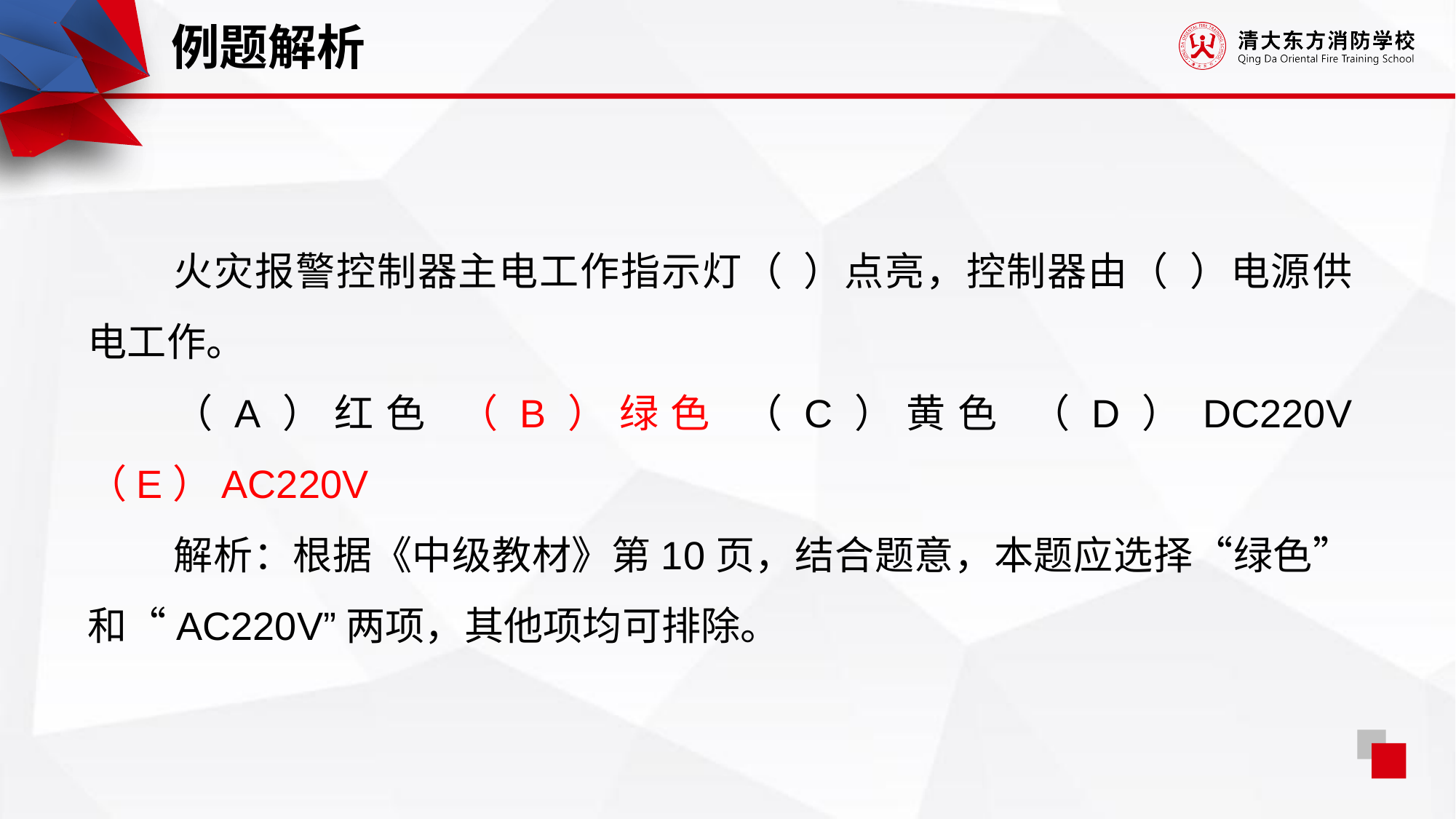

例题解析

火灾报警控制器主电工作指示灯（  ）点亮，控制器由（  ）电源供电工作。
（A）红色 （B）绿色 （C）黄色 （D）DC220V （E）AC220V
解析：根据《中级教材》第10页，结合题意，本题应选择“绿色”和“AC220V”两项，其他项均可排除。